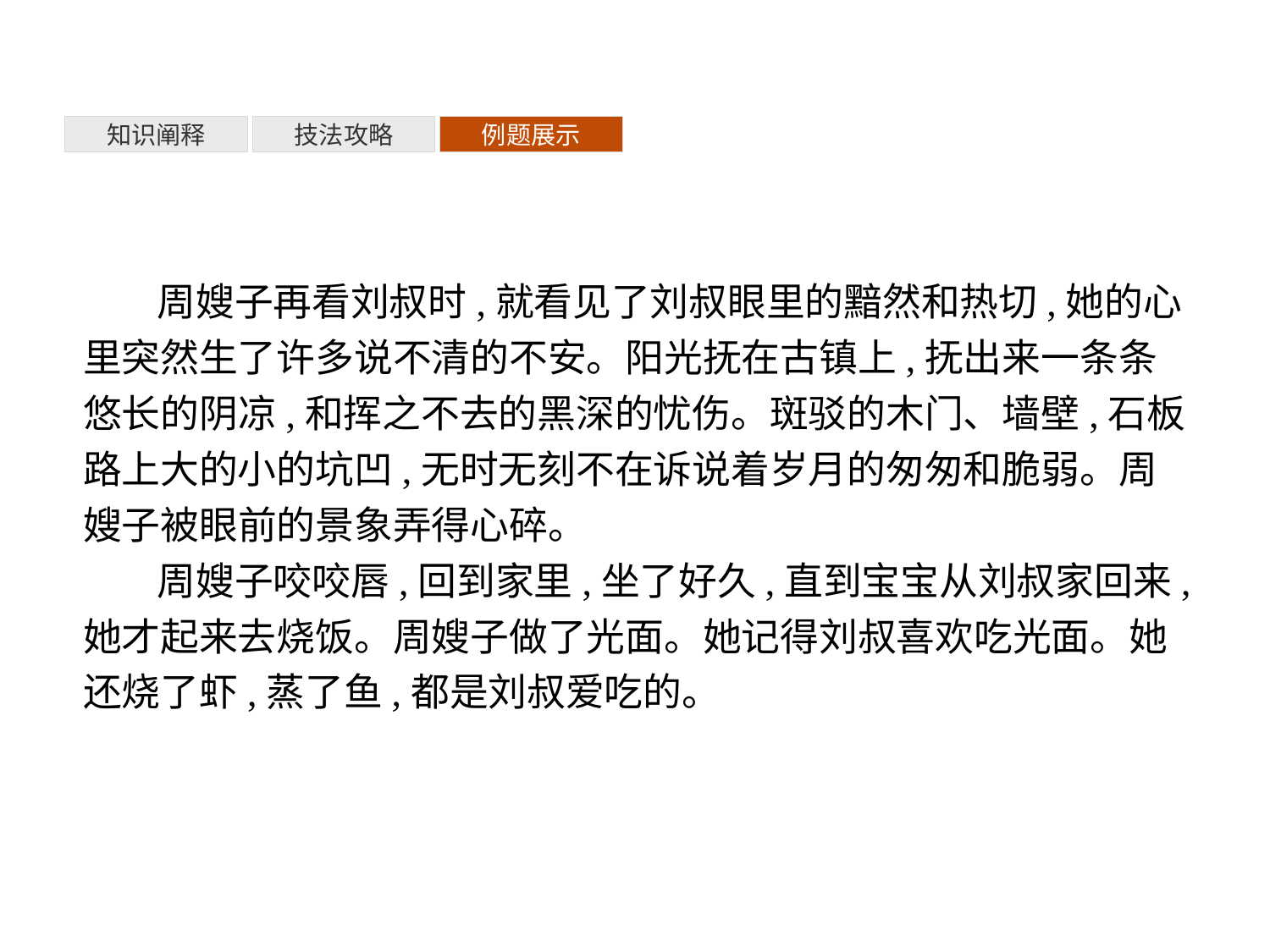

知识阐释
技法攻略
例题展示
周嫂子再看刘叔时,就看见了刘叔眼里的黯然和热切,她的心里突然生了许多说不清的不安。阳光抚在古镇上,抚出来一条条悠长的阴凉,和挥之不去的黑深的忧伤。斑驳的木门、墙壁,石板路上大的小的坑凹,无时无刻不在诉说着岁月的匆匆和脆弱。周嫂子被眼前的景象弄得心碎。
周嫂子咬咬唇,回到家里,坐了好久,直到宝宝从刘叔家回来,她才起来去烧饭。周嫂子做了光面。她记得刘叔喜欢吃光面。她还烧了虾,蒸了鱼,都是刘叔爱吃的。